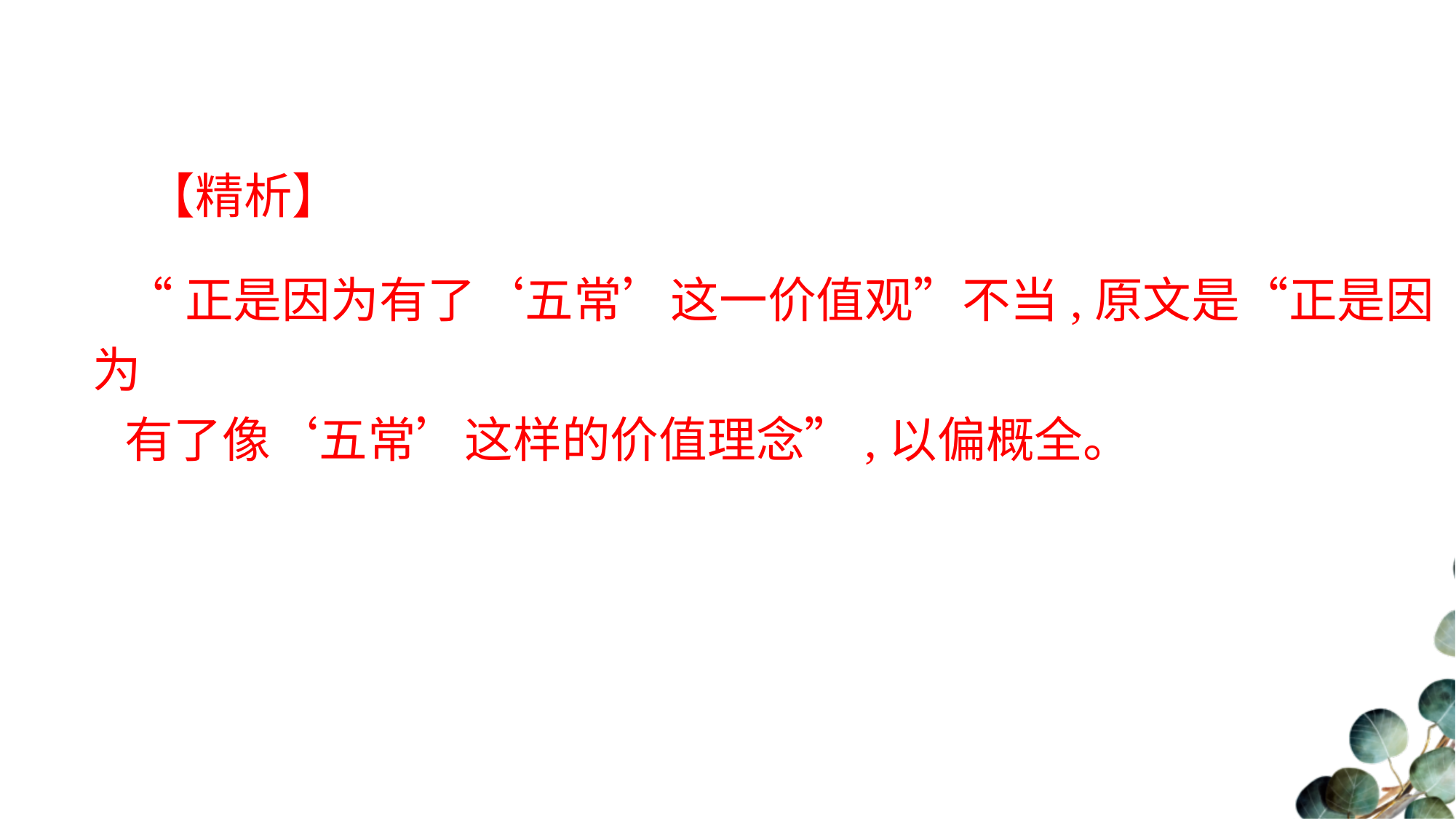

【精析】
“正是因为有了‘五常’这一价值观”不当,原文是“正是因为
有了像‘五常’这样的价值理念”,以偏概全。